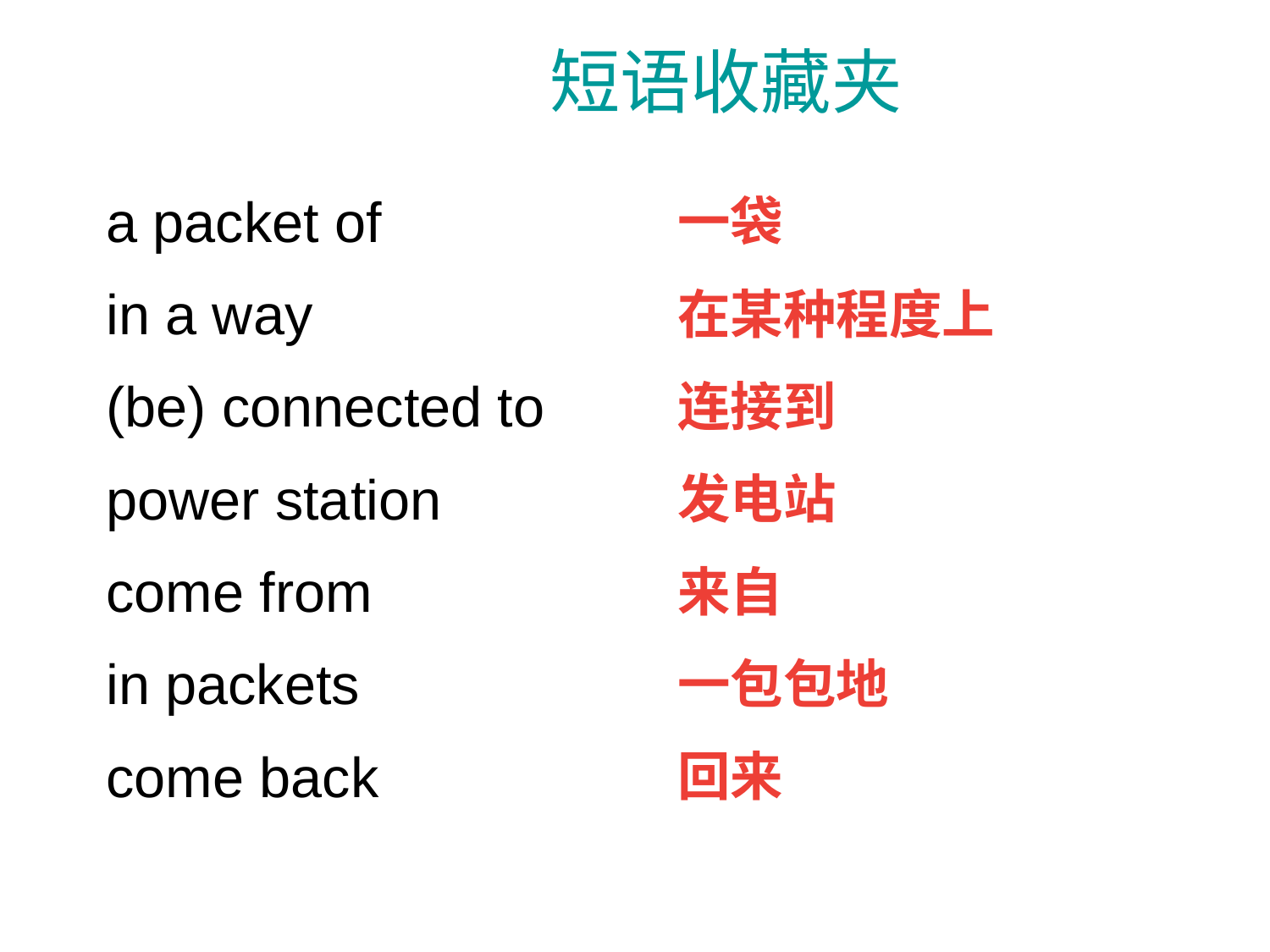

# 短语收藏夹
a packet of
in a way
(be) connected to
power station
come from
in packets
come back
一袋
在某种程度上
连接到
发电站
来自
一包包地
回来